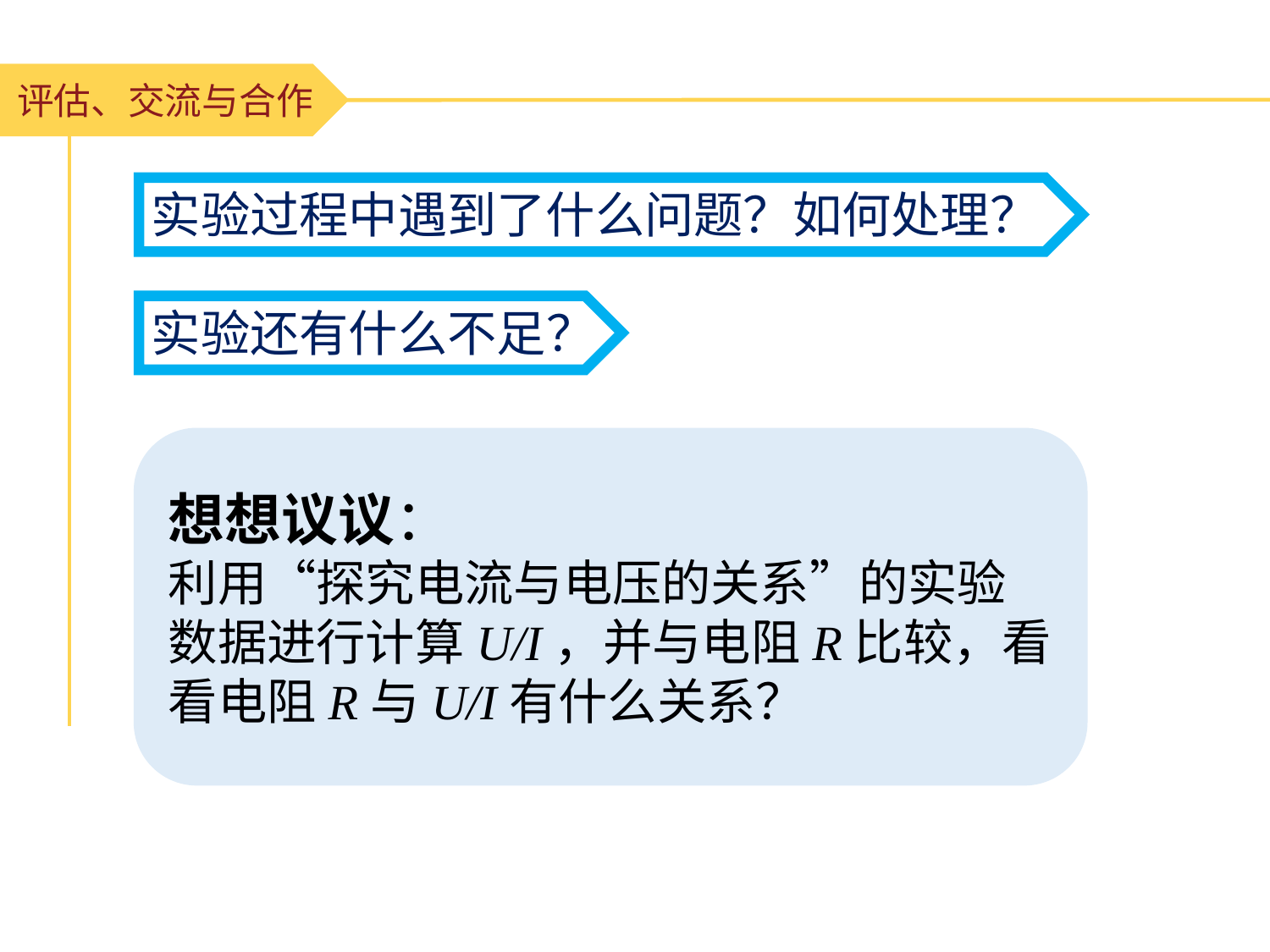

评估、交流与合作
实验过程中遇到了什么问题？如何处理？
实验还有什么不足？
想想议议：
利用“探究电流与电压的关系”的实验数据进行计算U/I，并与电阻R比较，看看电阻R与U/I有什么关系？